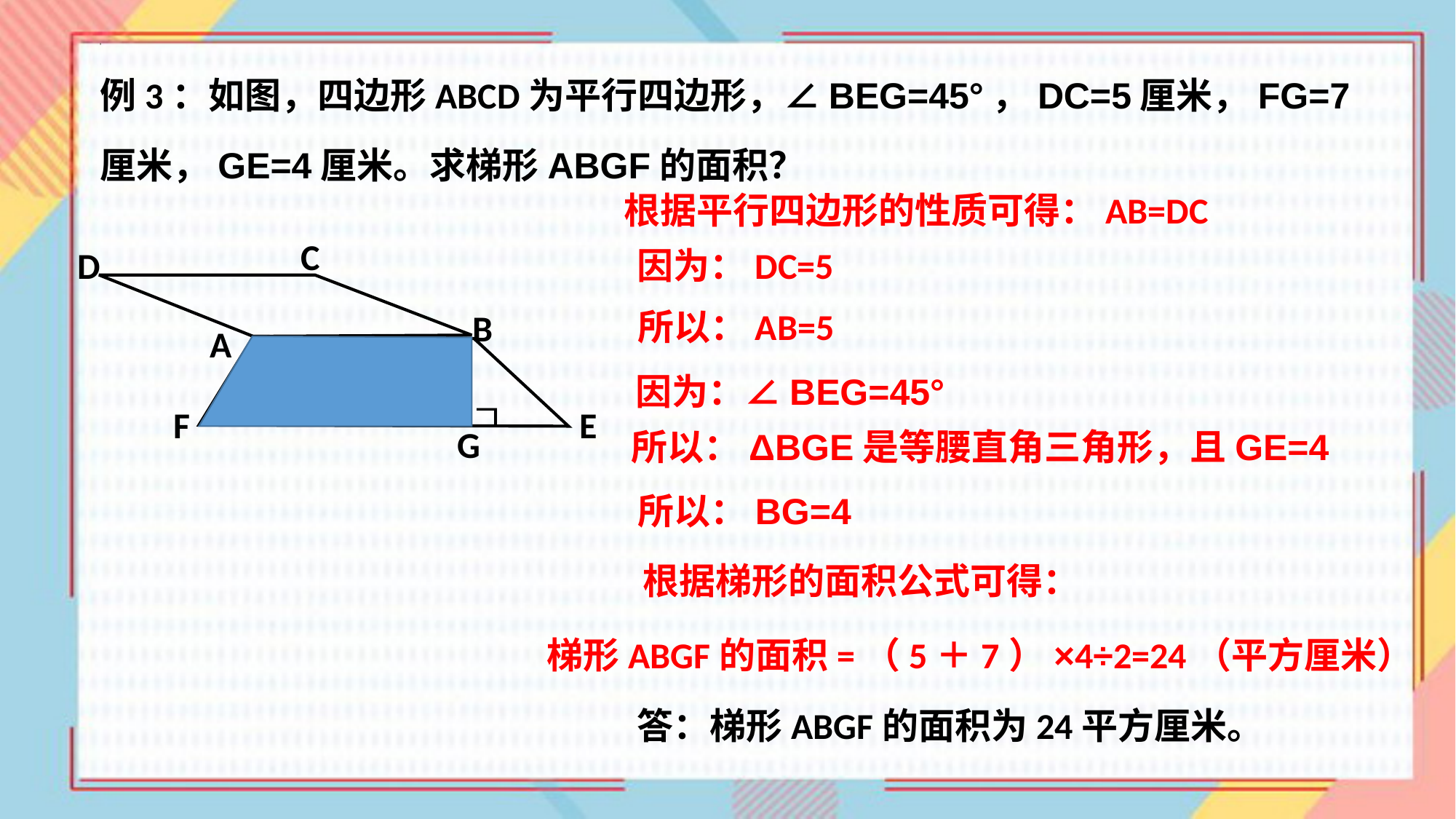

例3：如图，四边形ABCD为平行四边形，∠BEG=45°，DC=5厘米，FG=7厘米，GE=4厘米。求梯形ABGF的面积？
根据平行四边形的性质可得：AB=DC
C
因为：DC=5
D

所以：AB=5
B
A

因为：∠BEG=45°
ﾡ
F
E
G
所以：ΔBGE是等腰直角三角形，且GE=4
所以：BG=4
根据梯形的面积公式可得：
梯形ABGF的面积=（5＋7）×4÷2=24（平方厘米）
答：梯形ABGF的面积为24平方厘米。